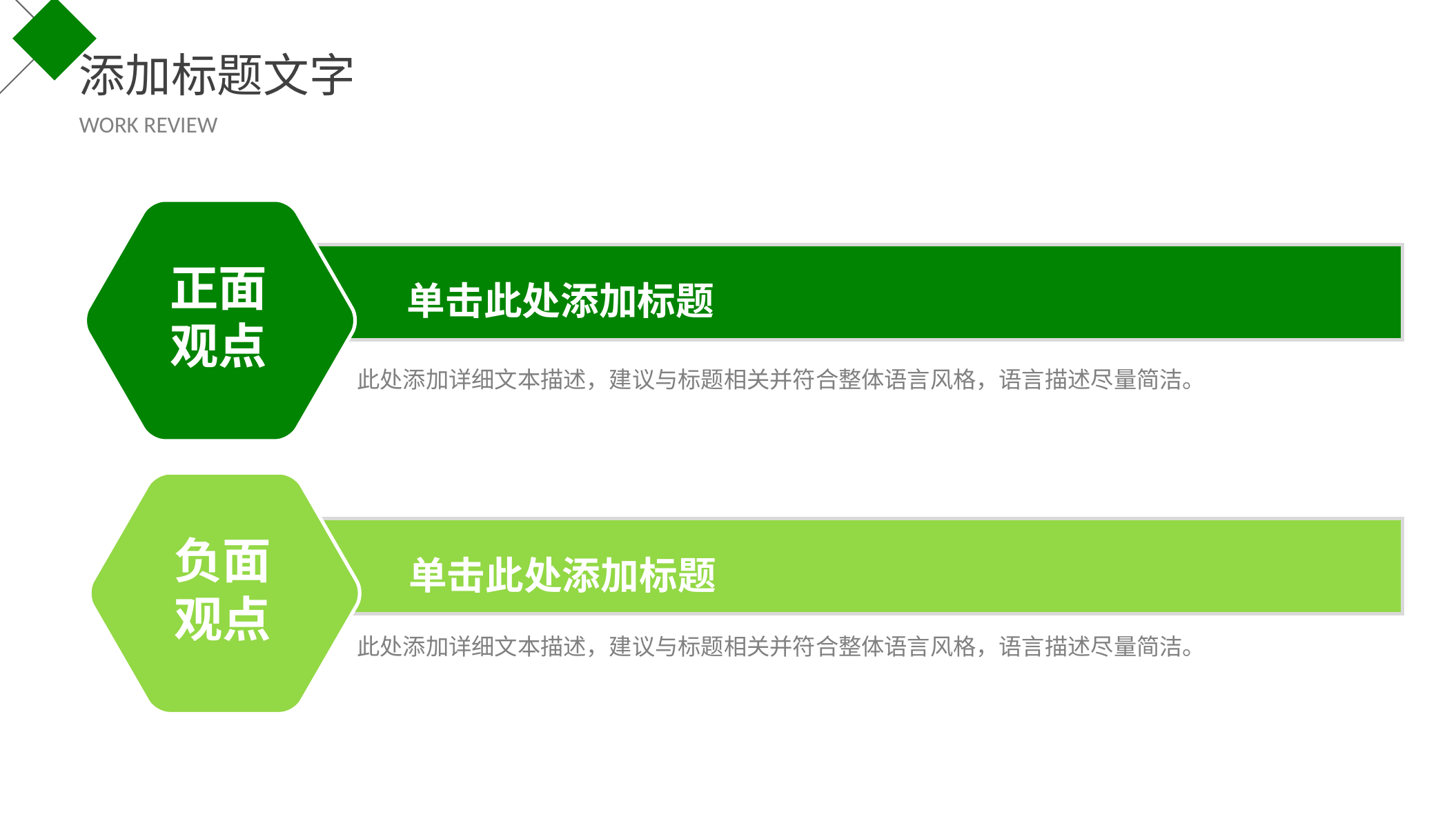

添加标题文字
WORK REVIEW

正面
观点
单击此处添加标题
此处添加详细文本描述，建议与标题相关并符合整体语言风格，语言描述尽量简洁。

负面
观点
单击此处添加标题
此处添加详细文本描述，建议与标题相关并符合整体语言风格，语言描述尽量简洁。